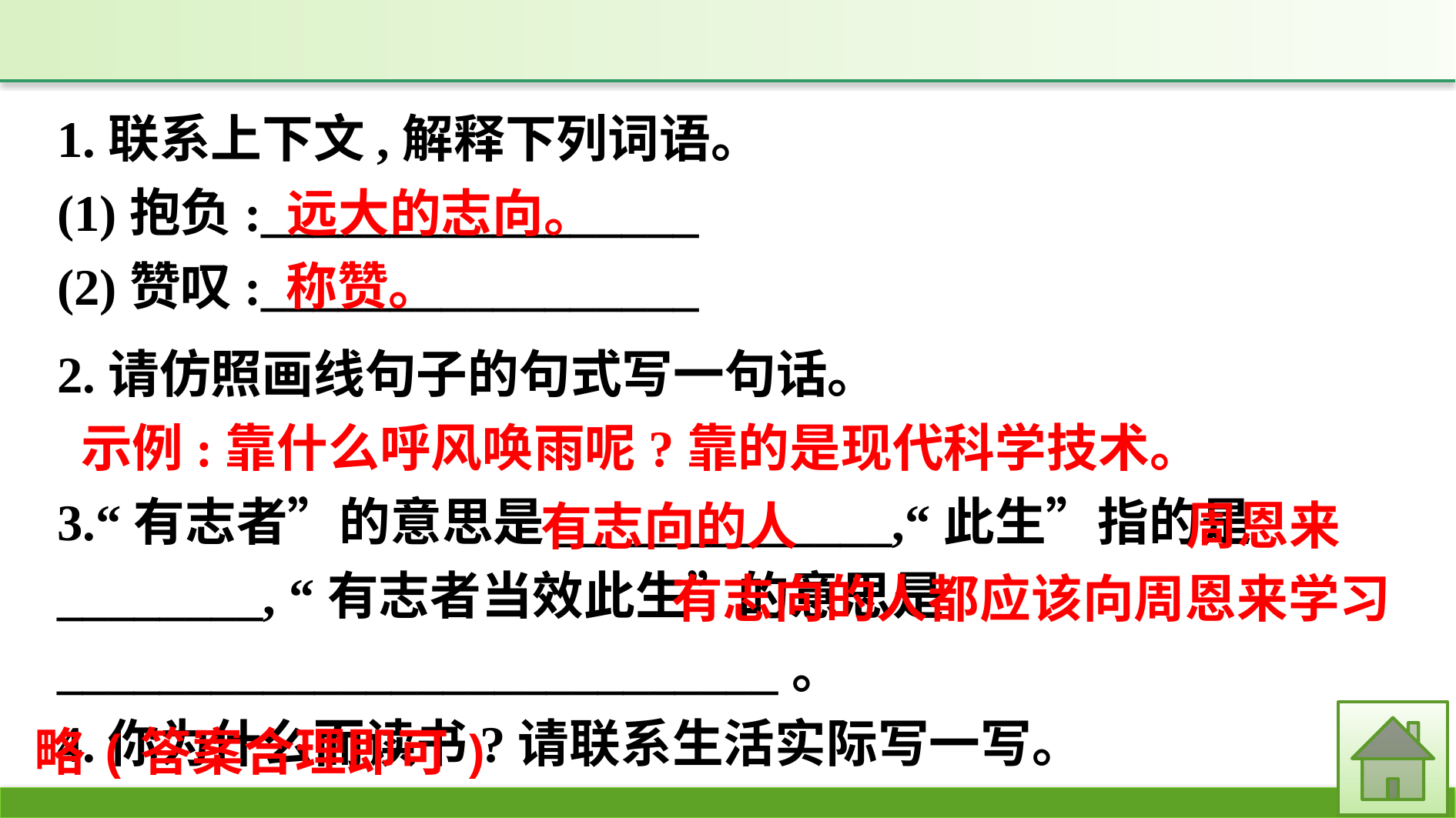

1.联系上下文,解释下列词语。
(1)抱负:_________________
(2)赞叹:_________________
远大的志向。
称赞。
2.请仿照画线句子的句式写一句话。
 示例:靠什么呼风唤雨呢?靠的是现代科学技术。
3.“有志者”的意思是_____________,“此生”指的是________, “有志者当效此生”的意思是____________________________。
4.你为什么而读书?请联系生活实际写一写。
周恩来
有志向的人
有志向的人都应该向周恩来学习
略(答案合理即可)